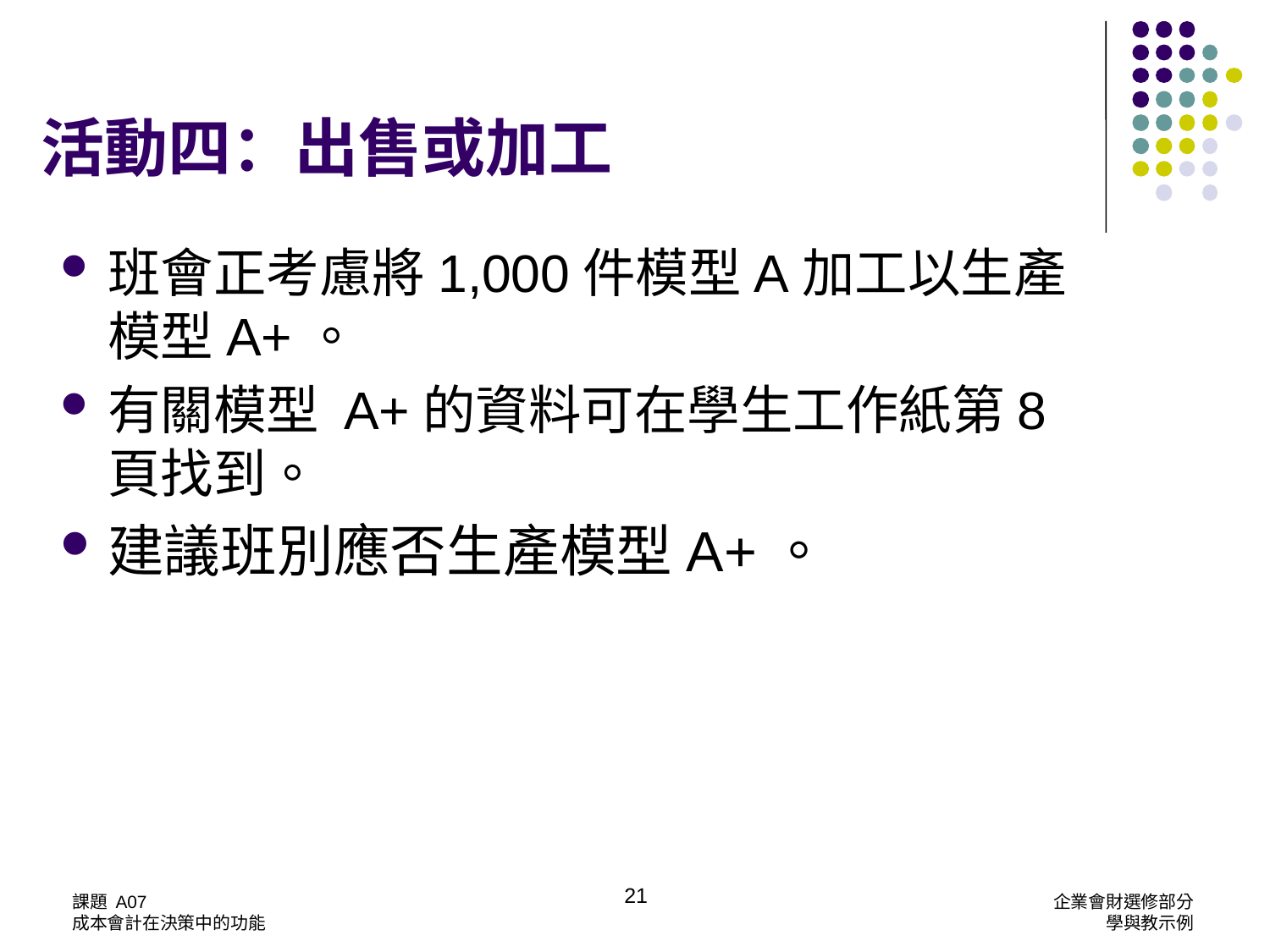

活動四：出售或加工
班會正考慮將1,000件模型A加工以生產模型A+。
有關模型 A+的資料可在學生工作紙第8 頁找到。
建議班別應否生產模型A+。

21